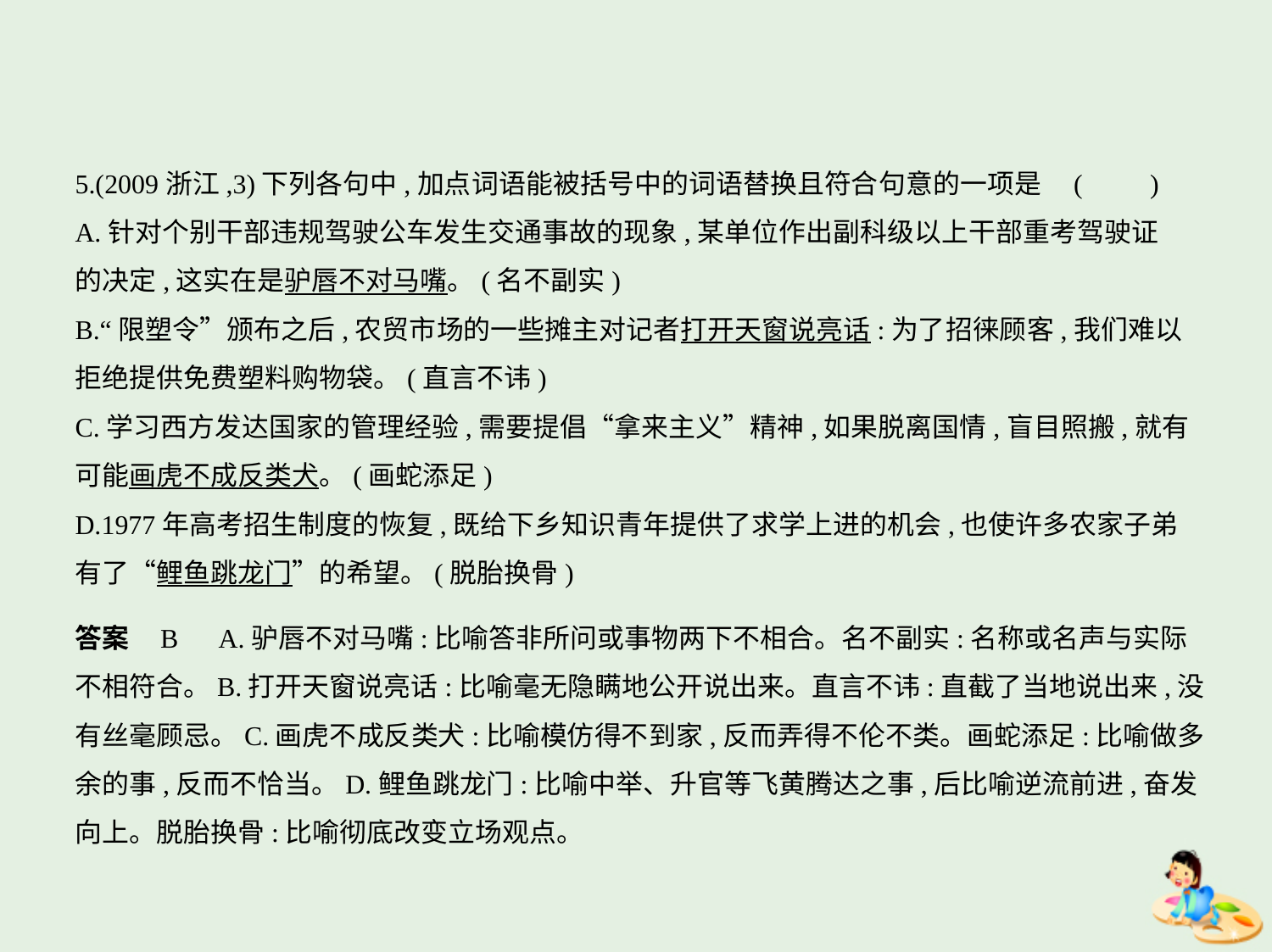

5.(2009浙江,3)下列各句中,加点词语能被括号中的词语替换且符合句意的一项是 (　　)
A.针对个别干部违规驾驶公车发生交通事故的现象,某单位作出副科级以上干部重考驾驶证
的决定,这实在是驴唇不对马嘴。(名不副实)
B.“限塑令”颁布之后,农贸市场的一些摊主对记者打开天窗说亮话:为了招徕顾客,我们难以
拒绝提供免费塑料购物袋。(直言不讳)
C.学习西方发达国家的管理经验,需要提倡“拿来主义”精神,如果脱离国情,盲目照搬,就有
可能画虎不成反类犬。(画蛇添足)
D.1977年高考招生制度的恢复,既给下乡知识青年提供了求学上进的机会,也使许多农家子弟
有了“鲤鱼跳龙门”的希望。(脱胎换骨)
答案    B　A.驴唇不对马嘴:比喻答非所问或事物两下不相合。名不副实:名称或名声与实际
不相符合。B.打开天窗说亮话:比喻毫无隐瞒地公开说出来。直言不讳:直截了当地说出来,没
有丝毫顾忌。C.画虎不成反类犬:比喻模仿得不到家,反而弄得不伦不类。画蛇添足:比喻做多
余的事,反而不恰当。D.鲤鱼跳龙门:比喻中举、升官等飞黄腾达之事,后比喻逆流前进,奋发
向上。脱胎换骨:比喻彻底改变立场观点。